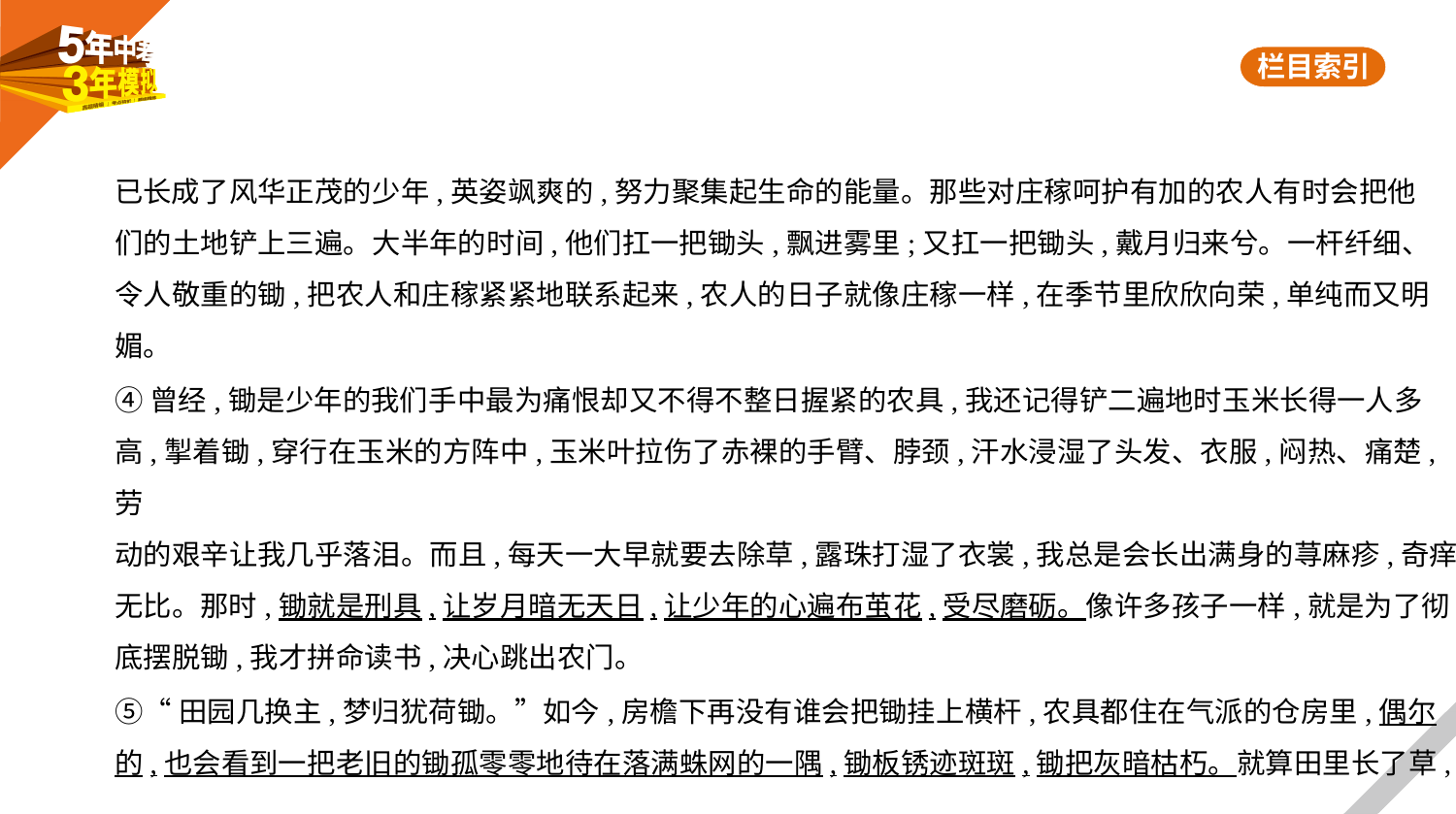

已长成了风华正茂的少年,英姿飒爽的,努力聚集起生命的能量。那些对庄稼呵护有加的农人有时会把他
们的土地铲上三遍。大半年的时间,他们扛一把锄头,飘进雾里;又扛一把锄头,戴月归来兮。一杆纤细、
令人敬重的锄,把农人和庄稼紧紧地联系起来,农人的日子就像庄稼一样,在季节里欣欣向荣,单纯而又明
媚。
④曾经,锄是少年的我们手中最为痛恨却又不得不整日握紧的农具,我还记得铲二遍地时玉米长得一人多
高,掣着锄,穿行在玉米的方阵中,玉米叶拉伤了赤裸的手臂、脖颈,汗水浸湿了头发、衣服,闷热、痛楚,劳
动的艰辛让我几乎落泪。而且,每天一大早就要去除草,露珠打湿了衣裳,我总是会长出满身的荨麻疹,奇痒
无比。那时,锄就是刑具,让岁月暗无天日,让少年的心遍布茧花,受尽磨砺。像许多孩子一样,就是为了彻
底摆脱锄,我才拼命读书,决心跳出农门。
⑤“田园几换主,梦归犹荷锄。”如今,房檐下再没有谁会把锄挂上横杆,农具都住在气派的仓房里,偶尔
的,也会看到一把老旧的锄孤零零地待在落满蛛网的一隅,锄板锈迹斑斑,锄把灰暗枯朽。就算田里长了草,